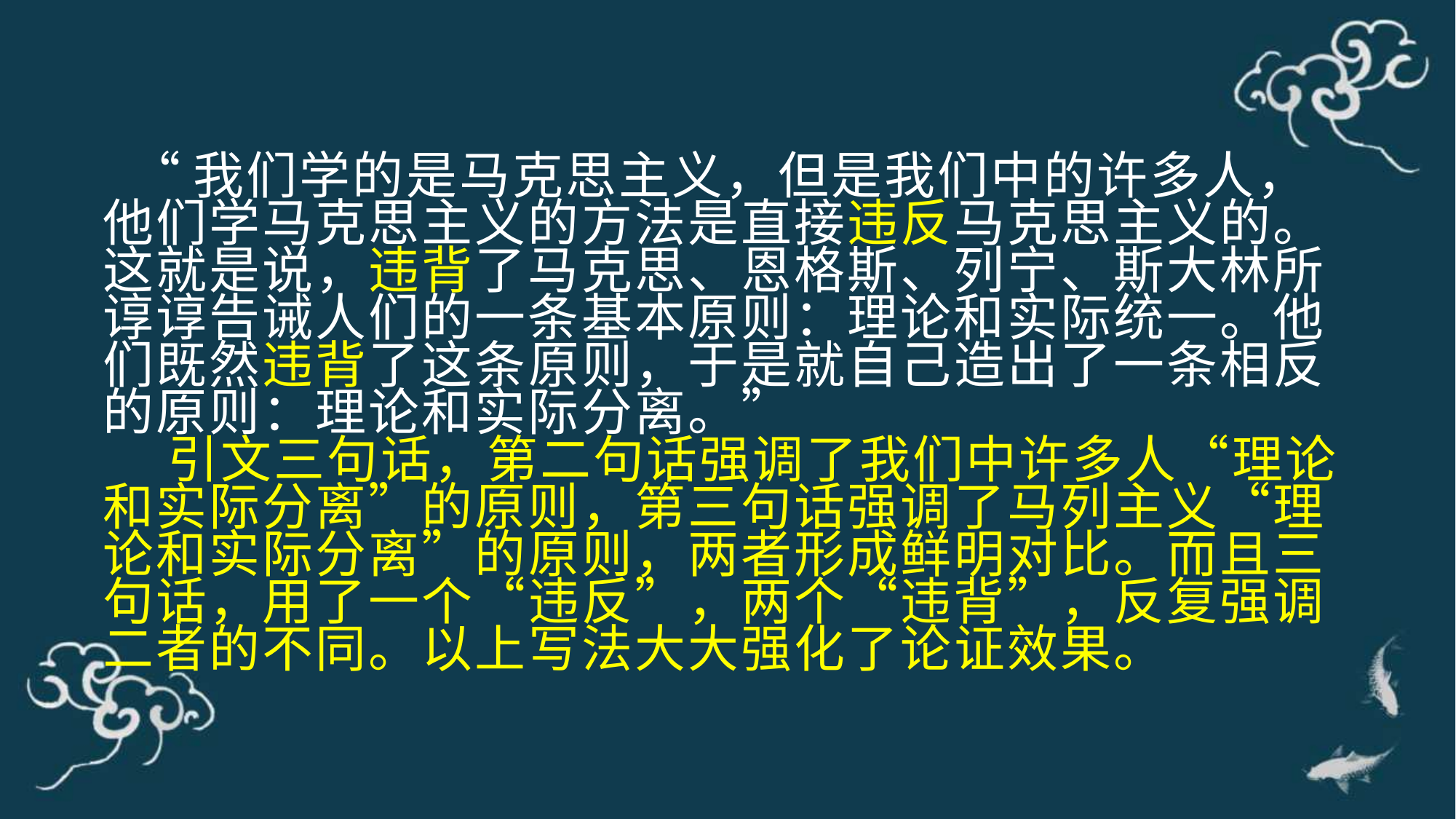

“我们学的是马克思主义，但是我们中的许多人，他们学马克思主义的方法是直接违反马克思主义的。这就是说，违背了马克思、恩格斯、列宁、斯大林所谆谆告诫人们的一条基本原则：理论和实际统一。他们既然违背了这条原则，于是就自己造出了一条相反的原则：理论和实际分离。”
    引文三句话，第二句话强调了我们中许多人“理论和实际分离”的原则，第三句话强调了马列主义“理论和实际分离”的原则，两者形成鲜明对比。而且三句话，用了一个“违反”，两个“违背”，反复强调二者的不同。以上写法大大强化了论证效果。